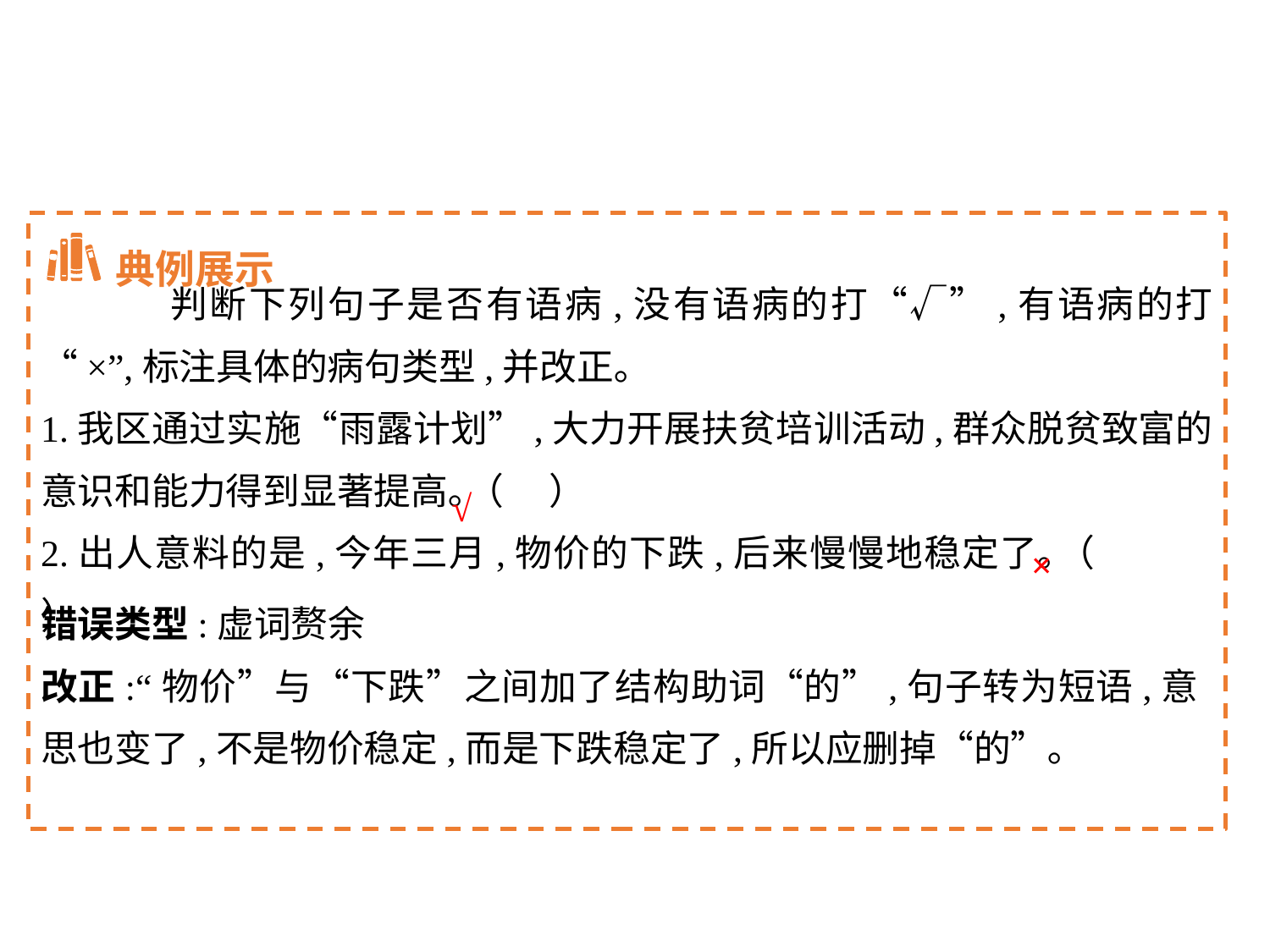

判断下列句子是否有语病,没有语病的打“√”,有语病的打“×”,标注具体的病句类型,并改正｡
1.我区通过实施“雨露计划”,大力开展扶贫培训活动,群众脱贫致富的意识和能力得到显著提高｡（	）
2.出人意料的是,今年三月,物价的下跌,后来慢慢地稳定了｡（	）

       典例展示

√
×
错误类型:虚词赘余
改正:“物价”与“下跌”之间加了结构助词“的”,句子转为短语,意思也变了,不是物价稳定,而是下跌稳定了,所以应删掉“的”｡